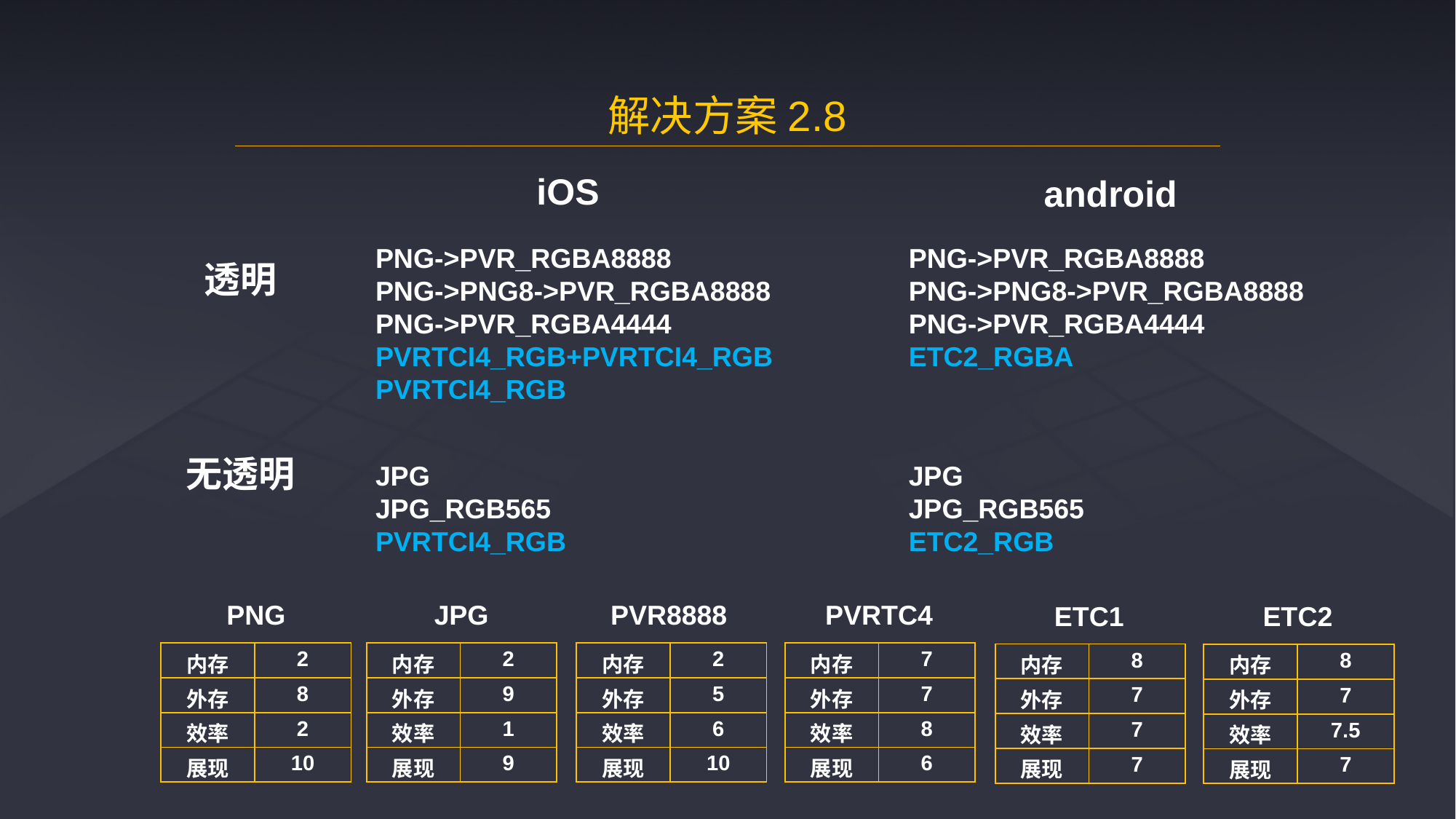

解决方案2.8

iOS
android
PNG->PVR_RGBA8888
PNG->PNG8->PVR_RGBA8888
PNG->PVR_RGBA4444
PVRTCI4_RGB+PVRTCI4_RGB
PVRTCI4_RGB

PNG->PVR_RGBA8888
PNG->PNG8->PVR_RGBA8888
PNG->PVR_RGBA4444
ETC2_RGBA

透明
无透明
JPG
JPG_RGB565
PVRTCI4_RGB

JPG
JPG_RGB565
ETC2_RGB
PVR8888
PVRTC4
PNG
JPG
ETC1
ETC2
| 内存 | 2 |
| --- | --- |
| 外存 | 8 |
| 效率 | 2 |
| 展现 | 10 |
| 内存 | 2 |
| --- | --- |
| 外存 | 9 |
| 效率 | 1 |
| 展现 | 9 |
| 内存 | 2 |
| --- | --- |
| 外存 | 5 |
| 效率 | 6 |
| 展现 | 10 |
| 内存 | 7 |
| --- | --- |
| 外存 | 7 |
| 效率 | 8 |
| 展现 | 6 |
| 内存 | 8 |
| --- | --- |
| 外存 | 7 |
| 效率 | 7 |
| 展现 | 7 |
| 内存 | 8 |
| --- | --- |
| 外存 | 7 |
| 效率 | 7.5 |
| 展现 | 7 |